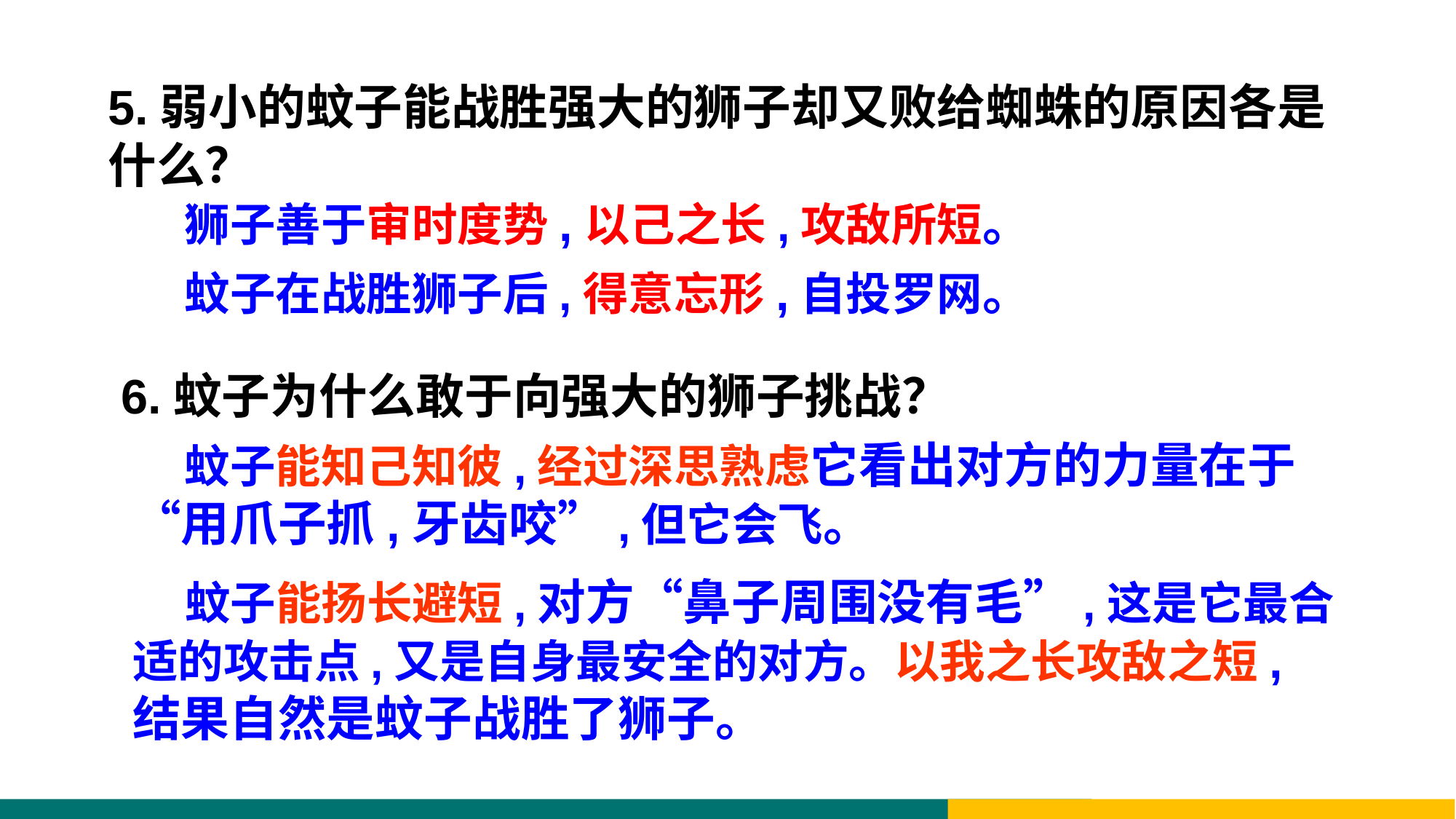

5.弱小的蚊子能战胜强大的狮子却又败给蜘蛛的原因各是什么？
    狮子善于审时度势,以己之长,攻敌所短。
    蚊子在战胜狮子后,得意忘形,自投罗网。
6.蚊子为什么敢于向强大的狮子挑战？
    蚊子能知己知彼,经过深思熟虑它看出对方的力量在于“用爪子抓,牙齿咬”,但它会飞。
    蚊子能扬长避短,对方“鼻子周围没有毛”,这是它最合适的攻击点,又是自身最安全的对方。以我之长攻敌之短,结果自然是蚊子战胜了狮子。